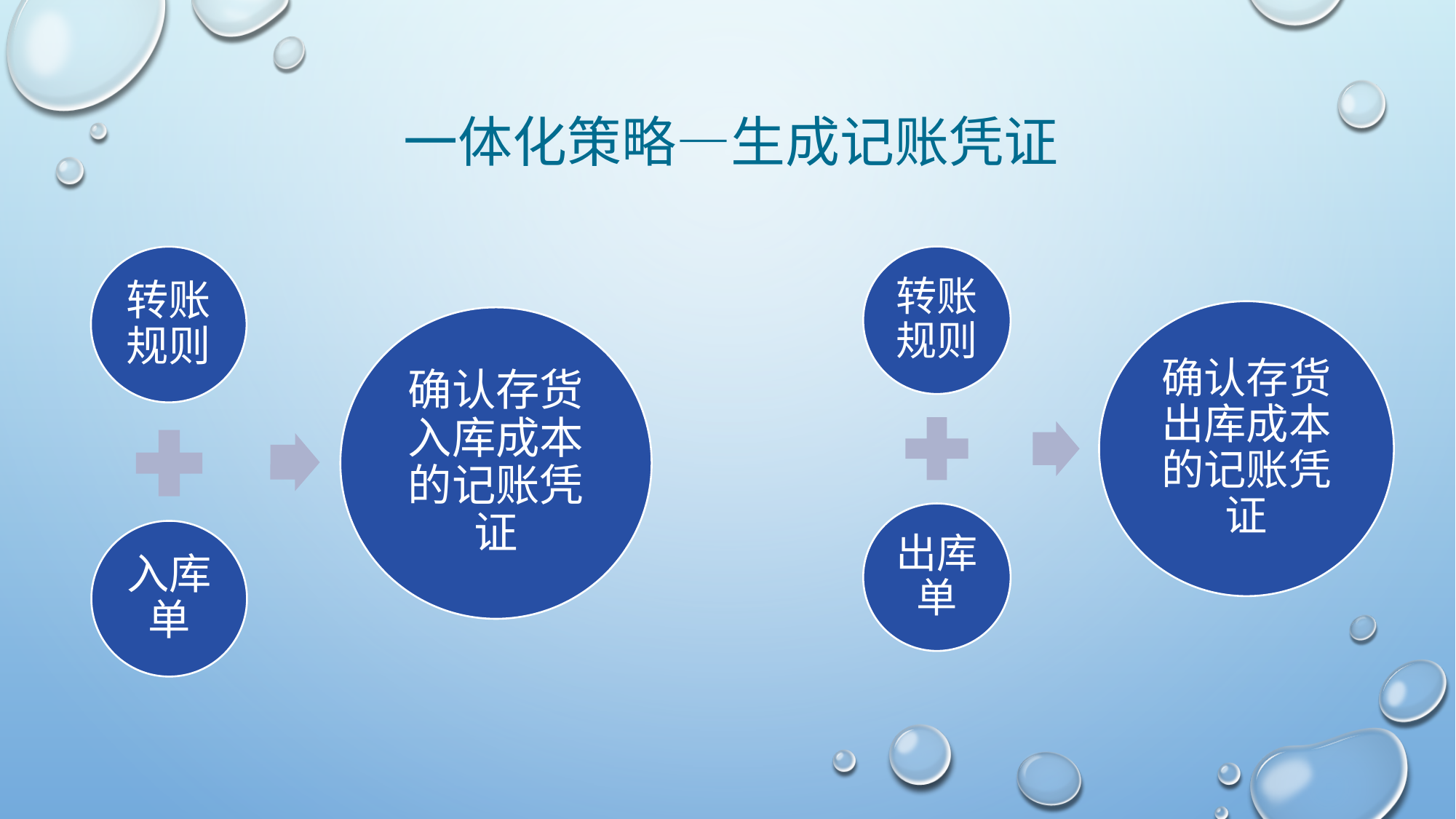

# 一体化策略—生成记账凭证
转账规则

入库单

确认存货入库成本的记账凭证
转账规则

出库单

确认存货出库成本的记账凭证